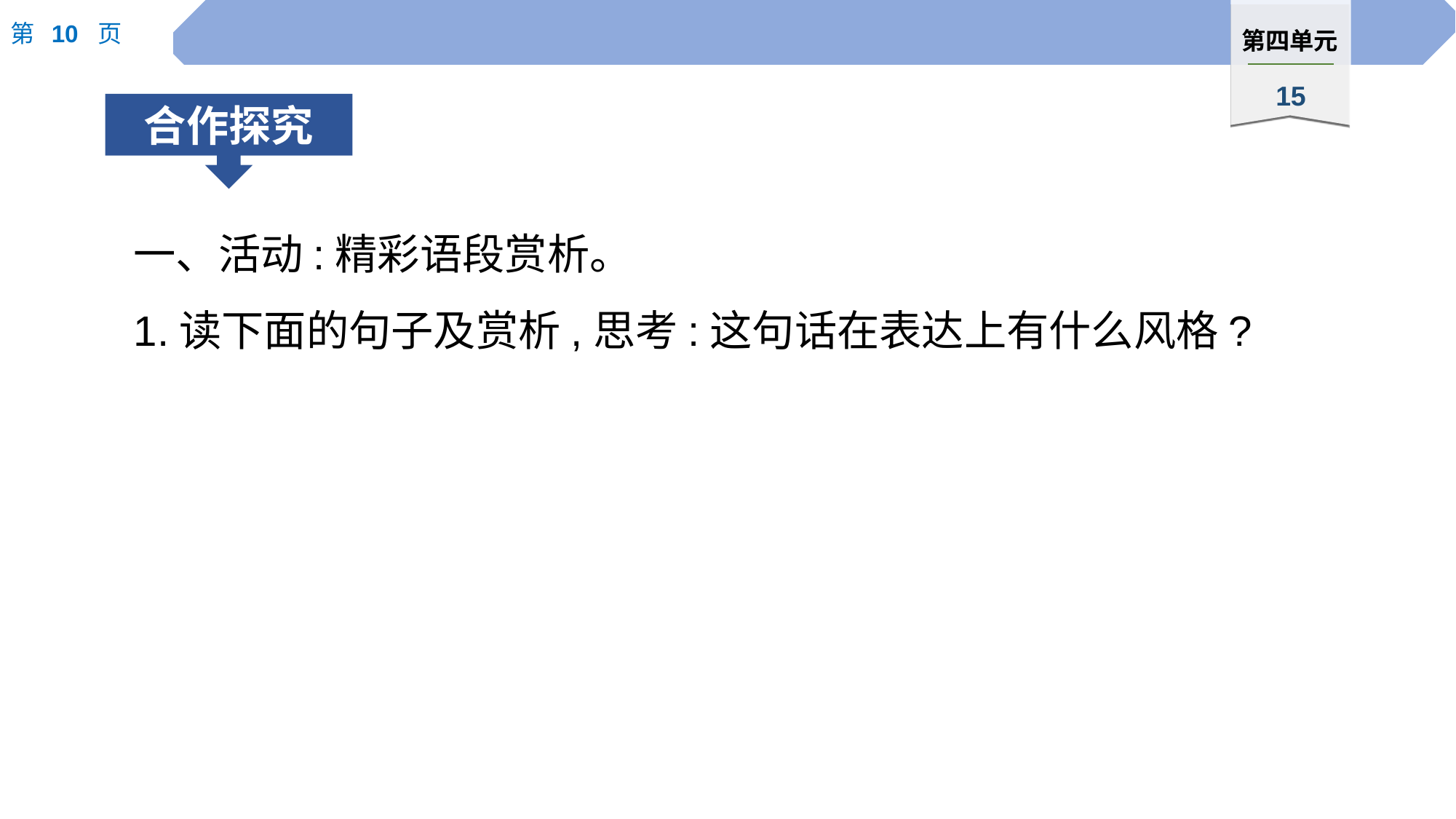

一、活动:精彩语段赏析。
1.读下面的句子及赏析,思考:这句话在表达上有什么风格?